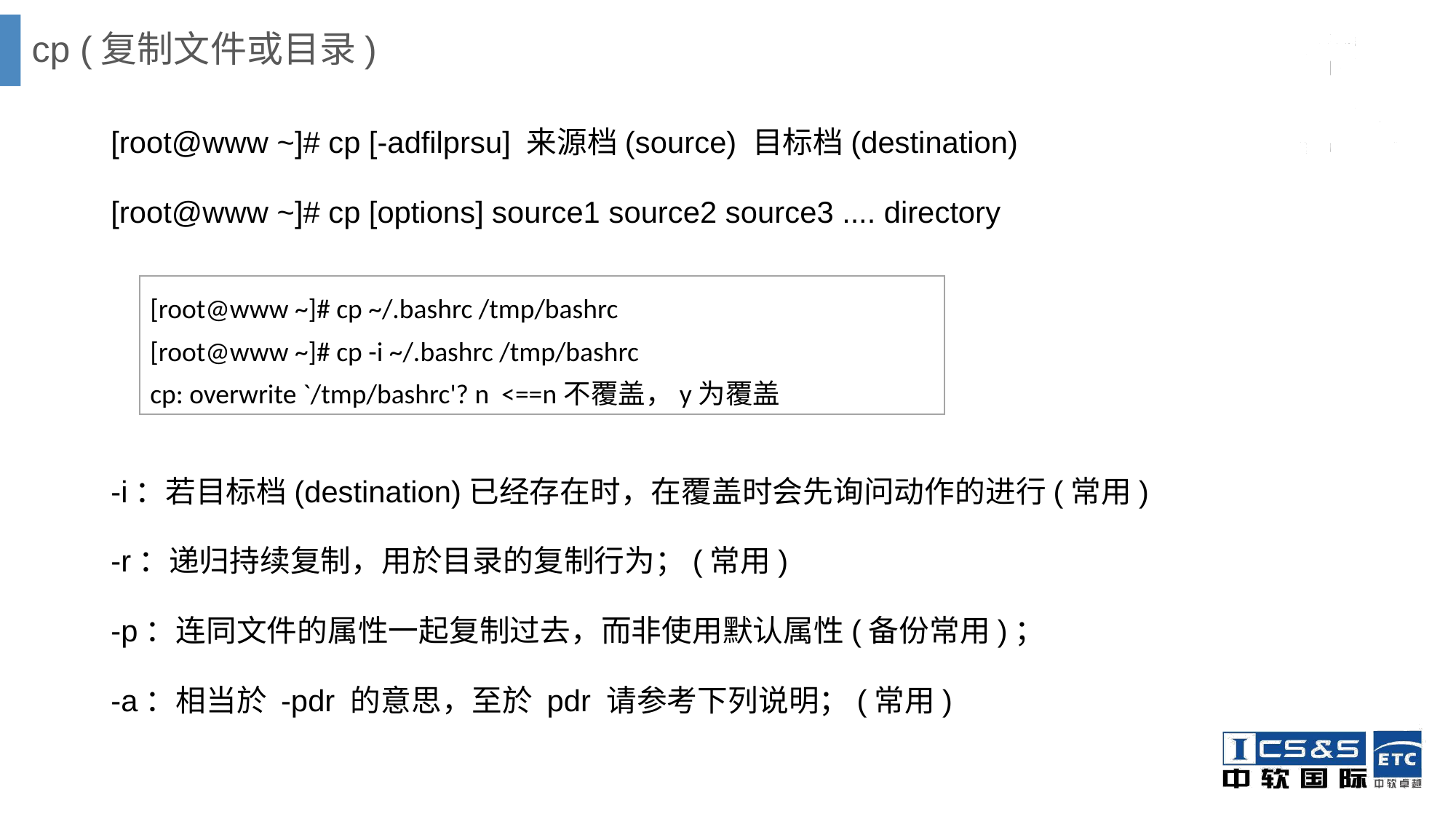

# cp (复制文件或目录)
[root@www ~]# cp [-adfilprsu] 来源档(source) 目标档(destination)
[root@www ~]# cp [options] source1 source2 source3 .... directory

-i：若目标档(destination)已经存在时，在覆盖时会先询问动作的进行(常用)
-r：递归持续复制，用於目录的复制行为；(常用)
-p：连同文件的属性一起复制过去，而非使用默认属性(备份常用)；
-a：相当於 -pdr 的意思，至於 pdr 请参考下列说明；(常用)
[root@www ~]# cp ~/.bashrc /tmp/bashrc
[root@www ~]# cp -i ~/.bashrc /tmp/bashrc
cp: overwrite `/tmp/bashrc'? n  <==n不覆盖，y为覆盖